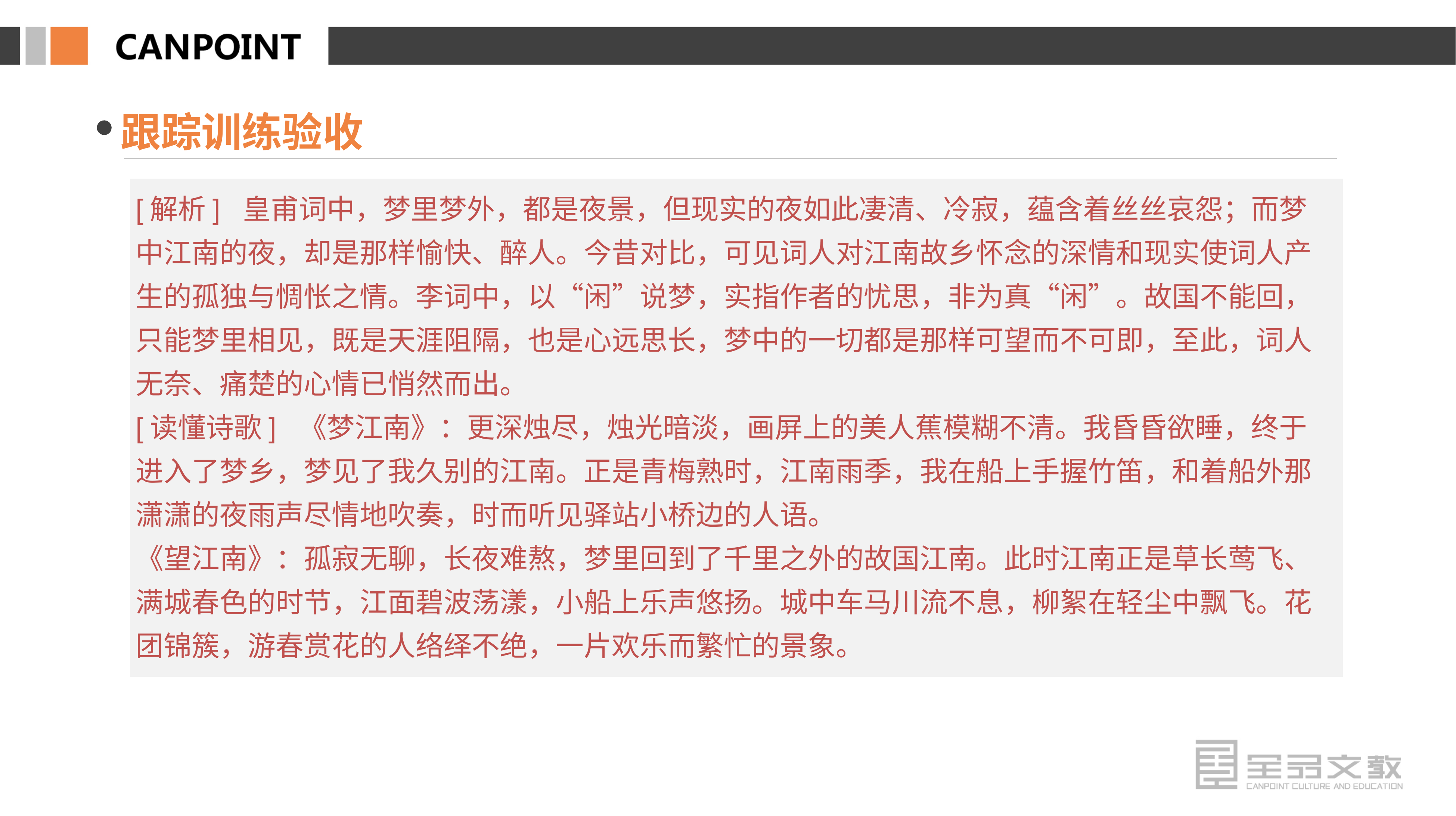

跟踪训练验收

[解析]  皇甫词中，梦里梦外，都是夜景，但现实的夜如此凄清、冷寂，蕴含着丝丝哀怨；而梦中江南的夜，却是那样愉快、醉人。今昔对比，可见词人对江南故乡怀念的深情和现实使词人产生的孤独与惆怅之情。李词中，以“闲”说梦，实指作者的忧思，非为真“闲”。故国不能回，只能梦里相见，既是天涯阻隔，也是心远思长，梦中的一切都是那样可望而不可即，至此，词人无奈、痛楚的心情已悄然而出。
[读懂诗歌]  《梦江南》：更深烛尽，烛光暗淡，画屏上的美人蕉模糊不清。我昏昏欲睡，终于进入了梦乡，梦见了我久别的江南。正是青梅熟时，江南雨季，我在船上手握竹笛，和着船外那潇潇的夜雨声尽情地吹奏，时而听见驿站小桥边的人语。
《望江南》：孤寂无聊，长夜难熬，梦里回到了千里之外的故国江南。此时江南正是草长莺飞、满城春色的时节，江面碧波荡漾，小船上乐声悠扬。城中车马川流不息，柳絮在轻尘中飘飞。花团锦簇，游春赏花的人络绎不绝，一片欢乐而繁忙的景象。